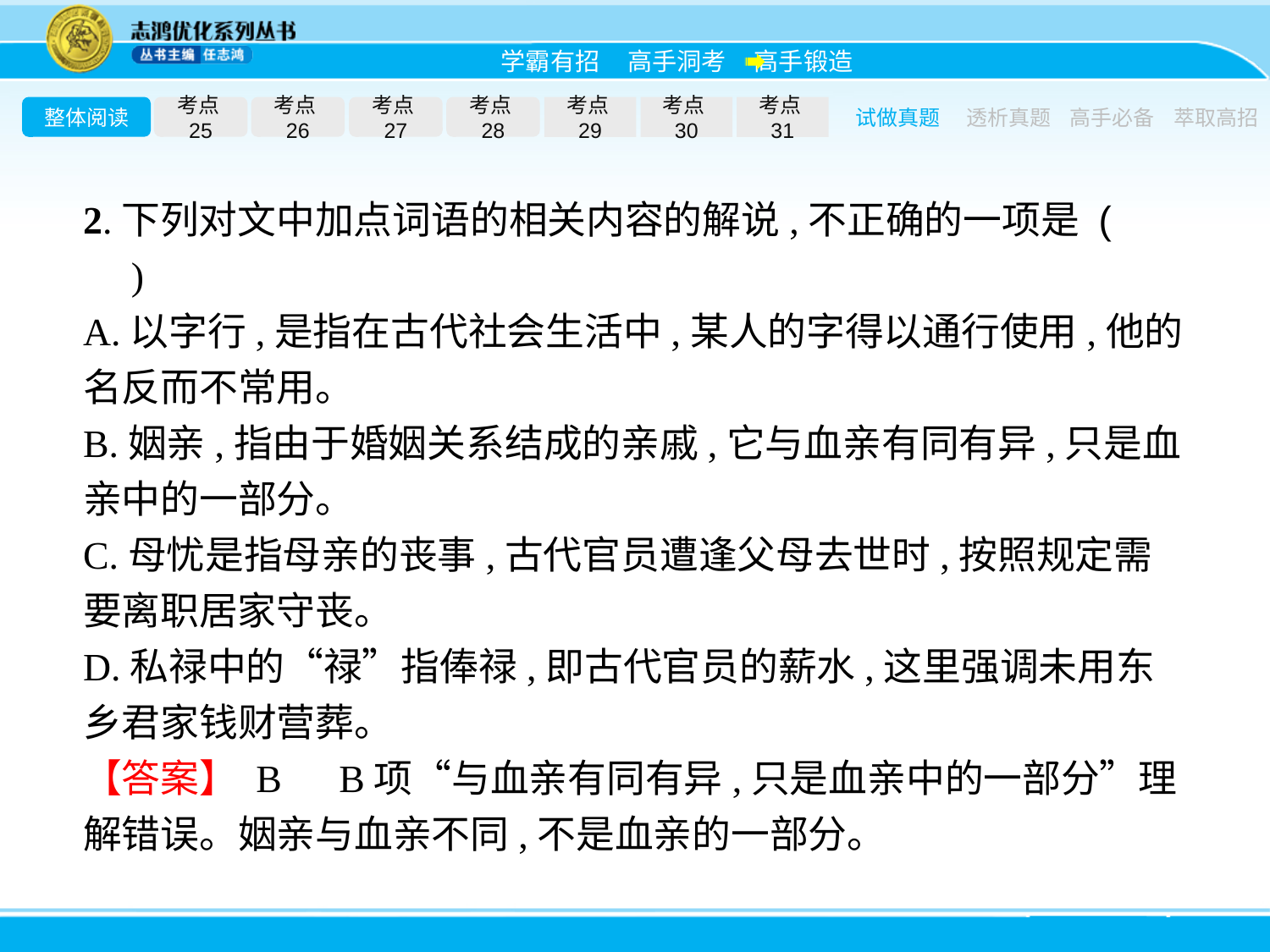

整体阅读
考点25
考点26
考点27
考点28
考点29
考点30
考点31
试做真题
透析真题
高手必备
萃取高招
2.下列对文中加点词语的相关内容的解说,不正确的一项是 (　　)
A.以字行,是指在古代社会生活中,某人的字得以通行使用,他的名反而不常用。
B.姻亲,指由于婚姻关系结成的亲戚,它与血亲有同有异,只是血亲中的一部分。
C.母忧是指母亲的丧事,古代官员遭逢父母去世时,按照规定需要离职居家守丧。
D.私禄中的“禄”指俸禄,即古代官员的薪水,这里强调未用东乡君家钱财营葬。
【答案】 B　B项“与血亲有同有异,只是血亲中的一部分”理解错误。姻亲与血亲不同,不是血亲的一部分。